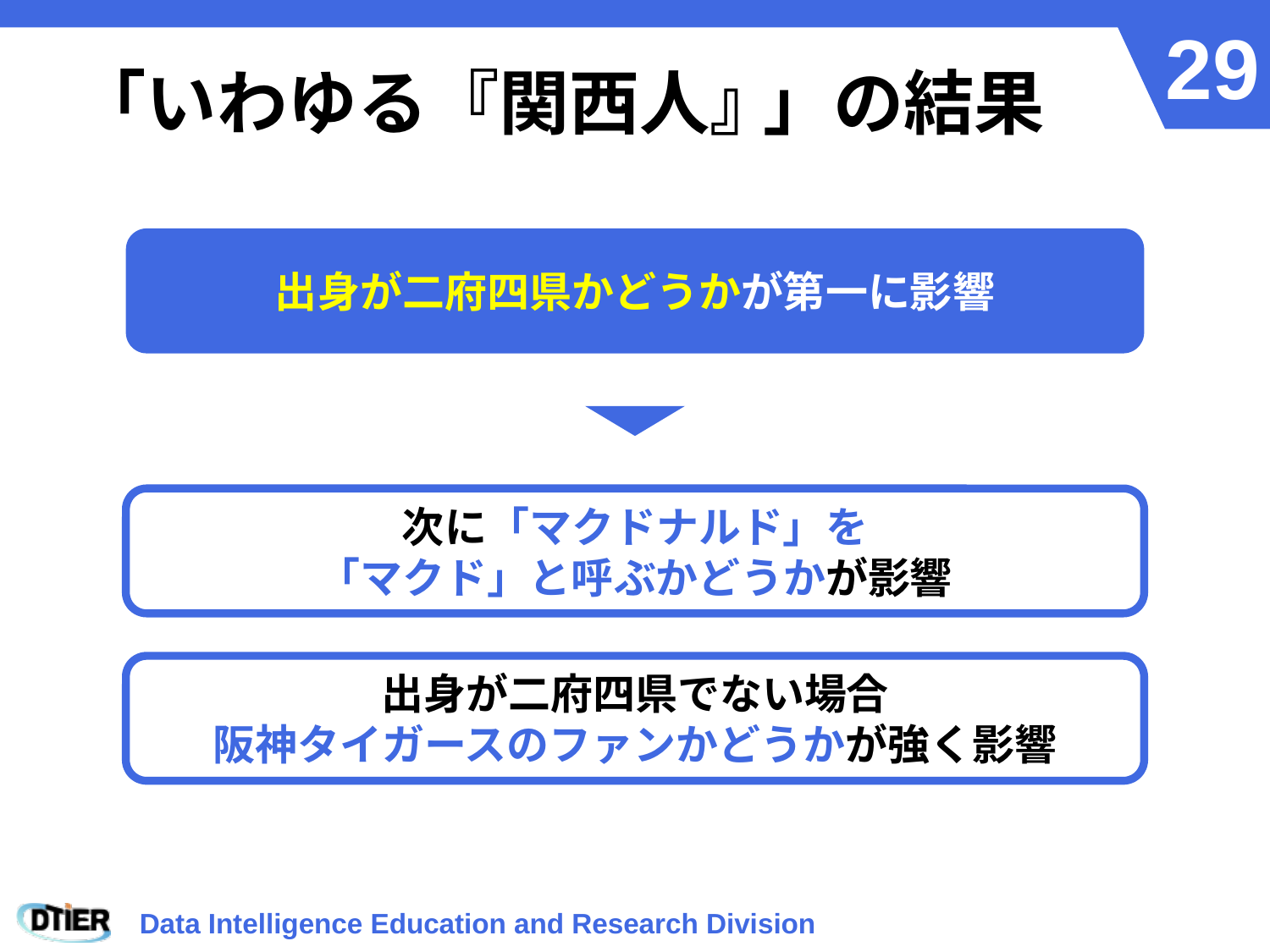

# 「いわゆる『関西人』」の結果
出身が二府四県かどうかが第一に影響

次に「マクドナルド」を
「マクド」と呼ぶかどうかが影響
出身が二府四県でない場合
阪神タイガースのファンかどうかが強く影響